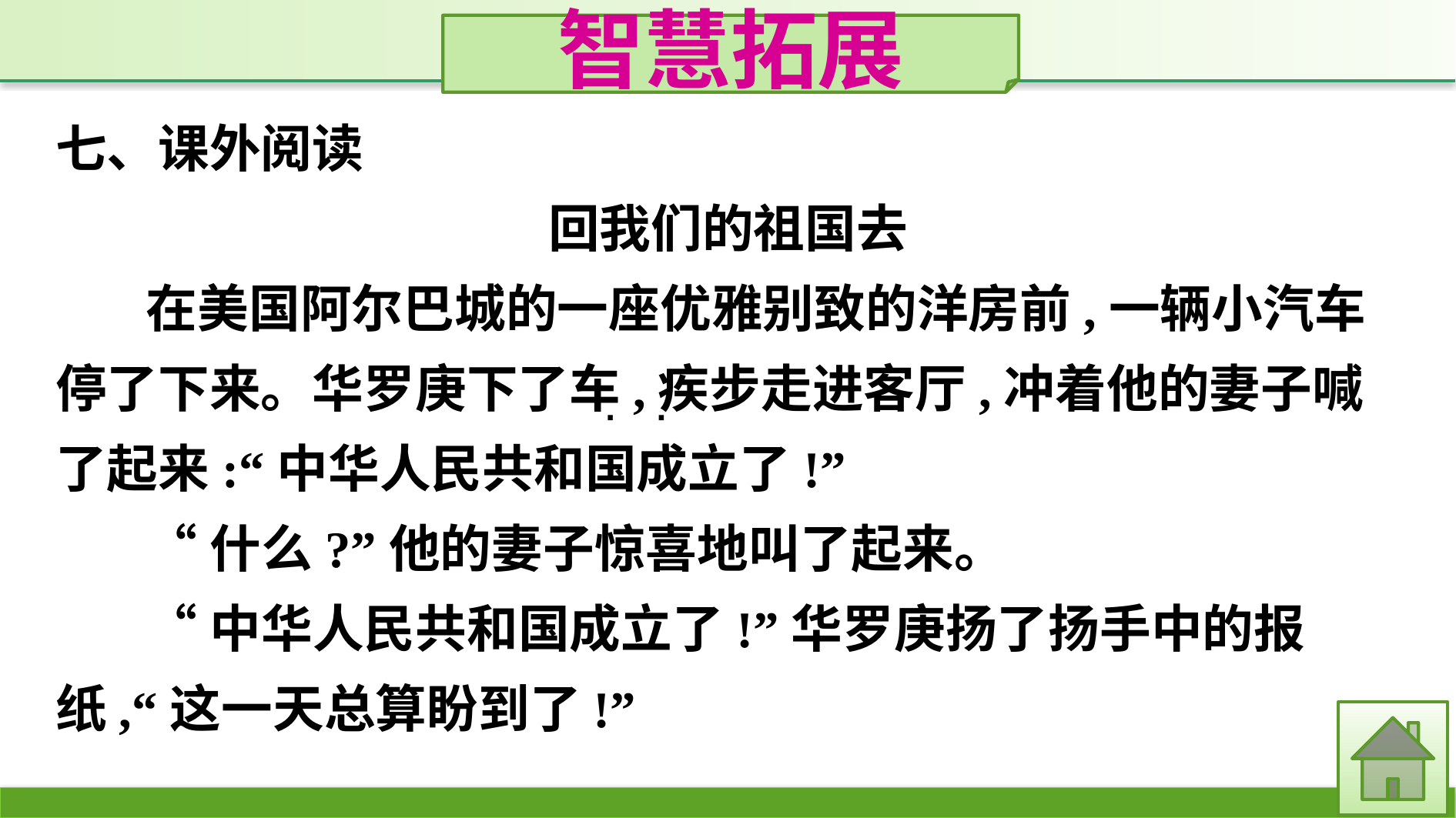

智慧拓展
七、课外阅读
回我们的祖国去
在美国阿尔巴城的一座优雅别致的洋房前,一辆小汽车停了下来。华罗庚下了车,疾步走进客厅,冲着他的妻子喊了起来:“中华人民共和国成立了!”
“什么?”他的妻子惊喜地叫了起来。
“中华人民共和国成立了!”华罗庚扬了扬手中的报纸,“这一天总算盼到了!”
·
·